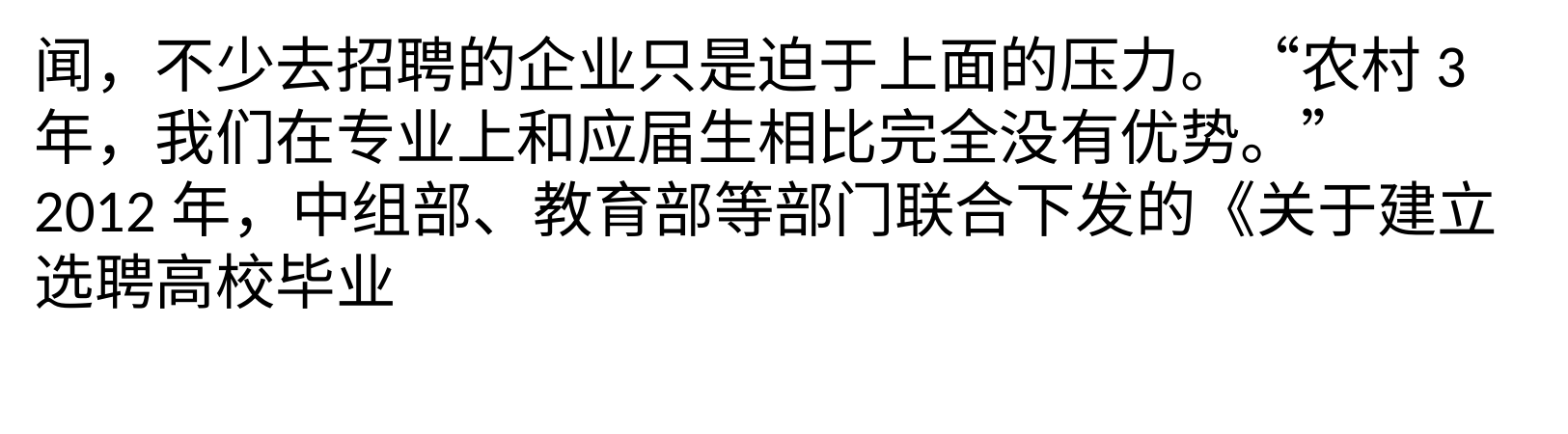

闻，不少去招聘的企业只是迫于上面的压力。“农村3年，我们在专业上和应届生相比完全没有优势。”　　2012年，中组部、教育部等部门联合下发的《关于建立选聘高校毕业